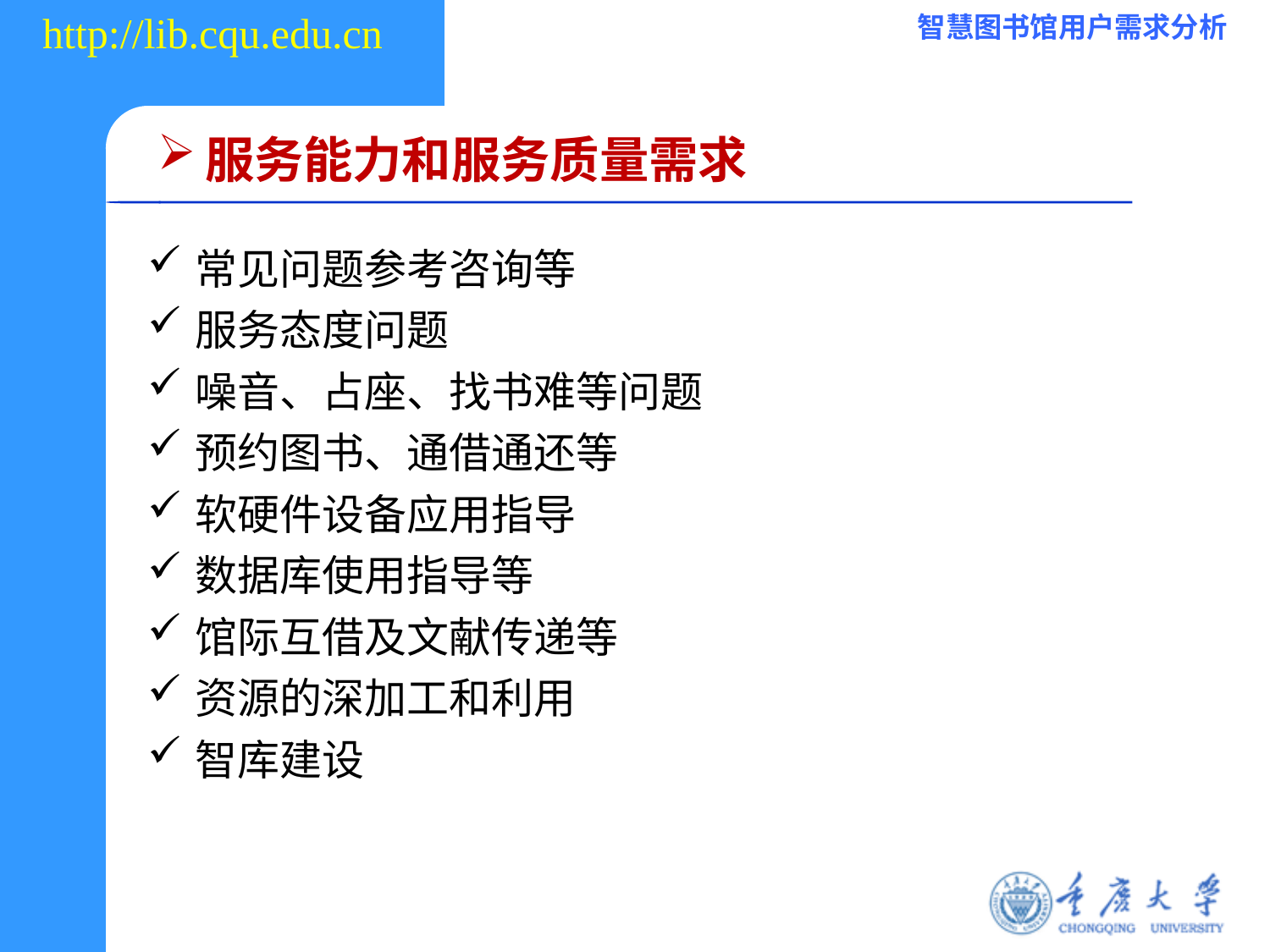

服务能力和服务质量需求
常见问题参考咨询等
服务态度问题
噪音、占座、找书难等问题
预约图书、通借通还等
软硬件设备应用指导
数据库使用指导等
馆际互借及文献传递等
资源的深加工和利用
智库建设